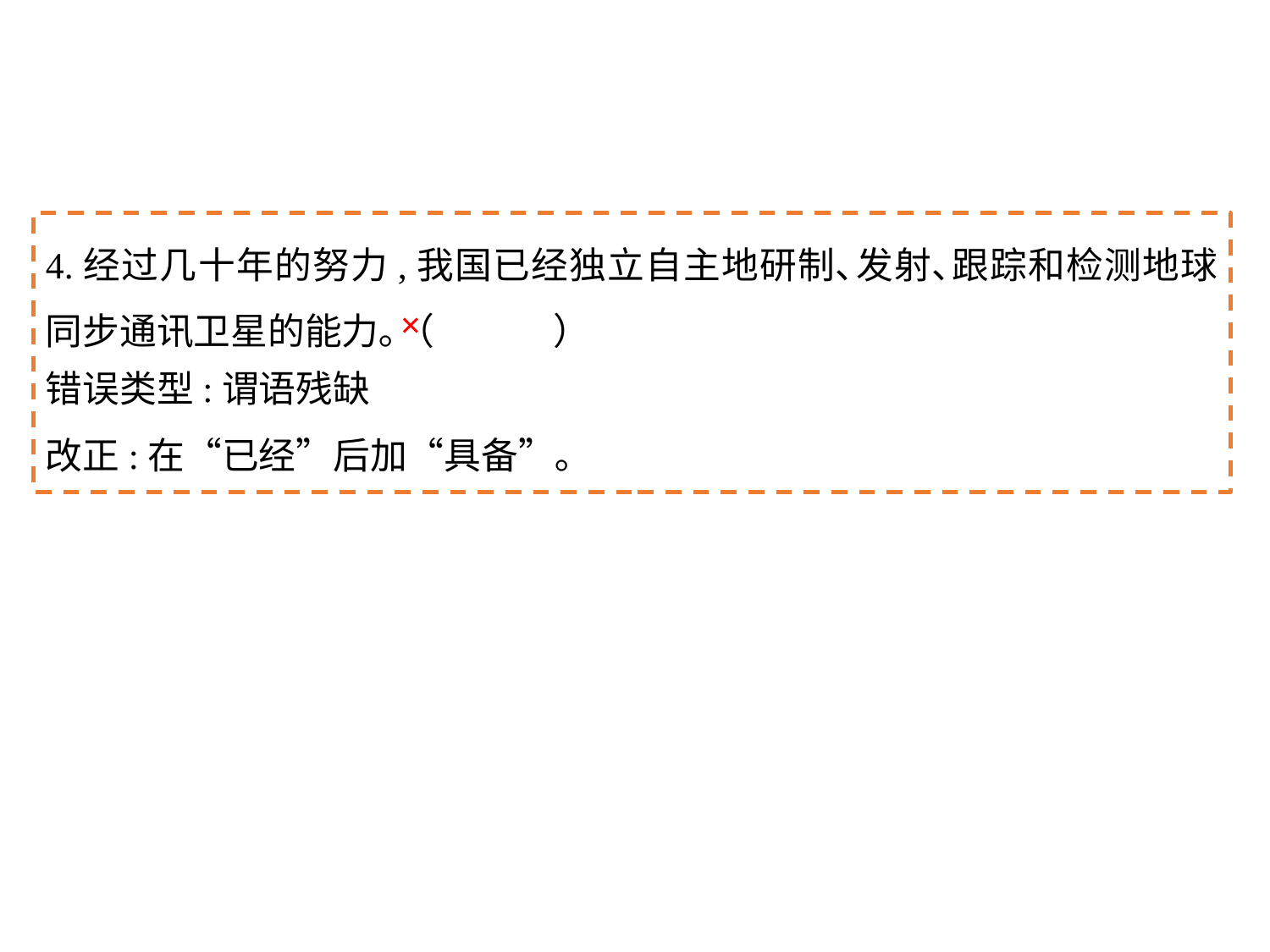

4.经过几十年的努力,我国已经独立自主地研制､发射､跟踪和检测地球同步通讯卫星的能力｡（	）

×
错误类型:谓语残缺
改正:在“已经”后加“具备”｡